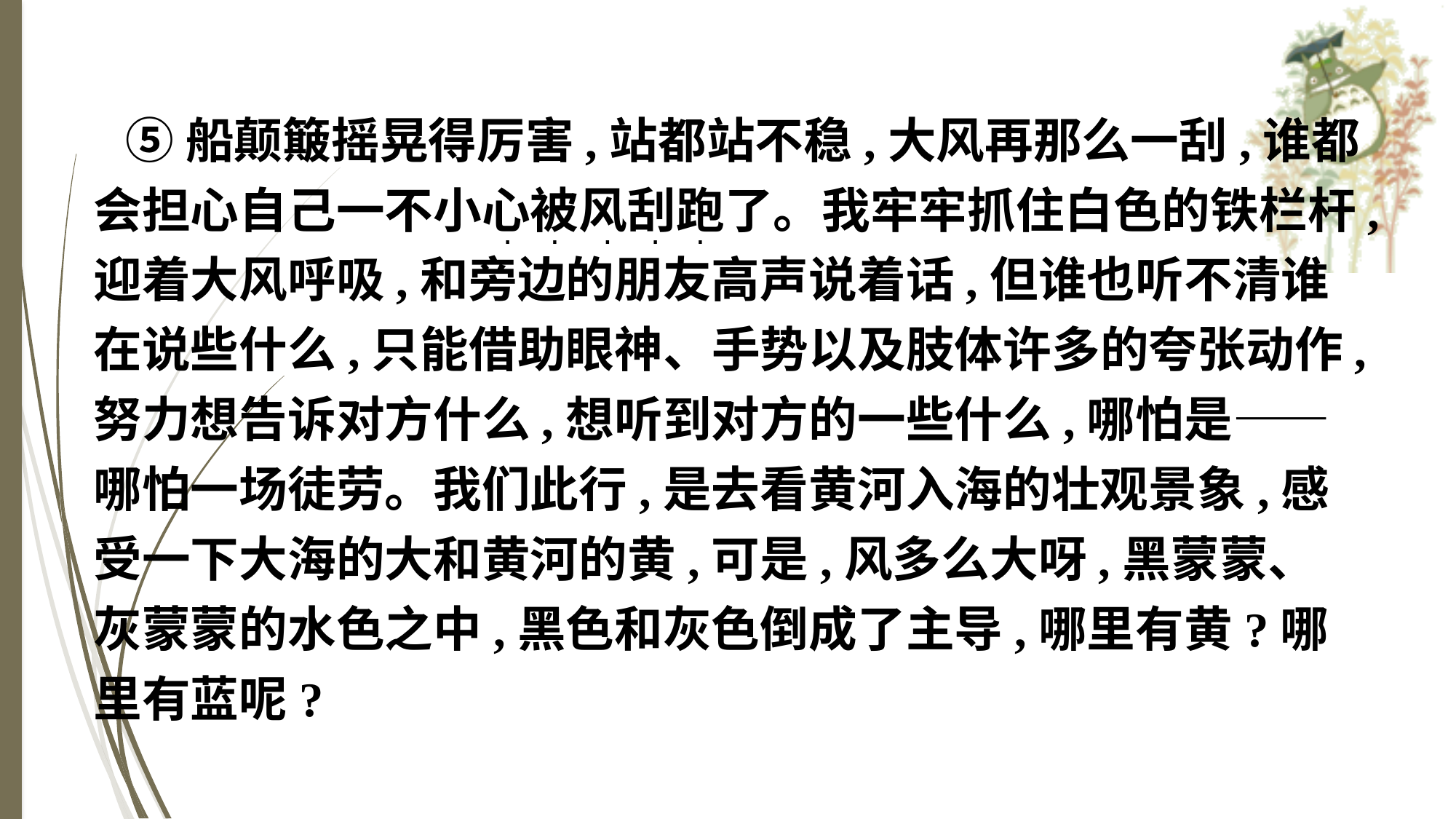

⑤船颠簸摇晃得厉害,站都站不稳,大风再那么一刮,谁都会担心自己一不小心被风刮跑了。我牢牢抓住白色的铁栏杆,迎着大风呼吸,和旁边的朋友高声说着话,但谁也听不清谁在说些什么,只能借助眼神、手势以及肢体许多的夸张动作,努力想告诉对方什么,想听到对方的一些什么,哪怕是——哪怕一场徒劳。我们此行,是去看黄河入海的壮观景象,感受一下大海的大和黄河的黄,可是,风多么大呀,黑蒙蒙、灰蒙蒙的水色之中,黑色和灰色倒成了主导,哪里有黄?哪里有蓝呢?
·
·
·
·
·